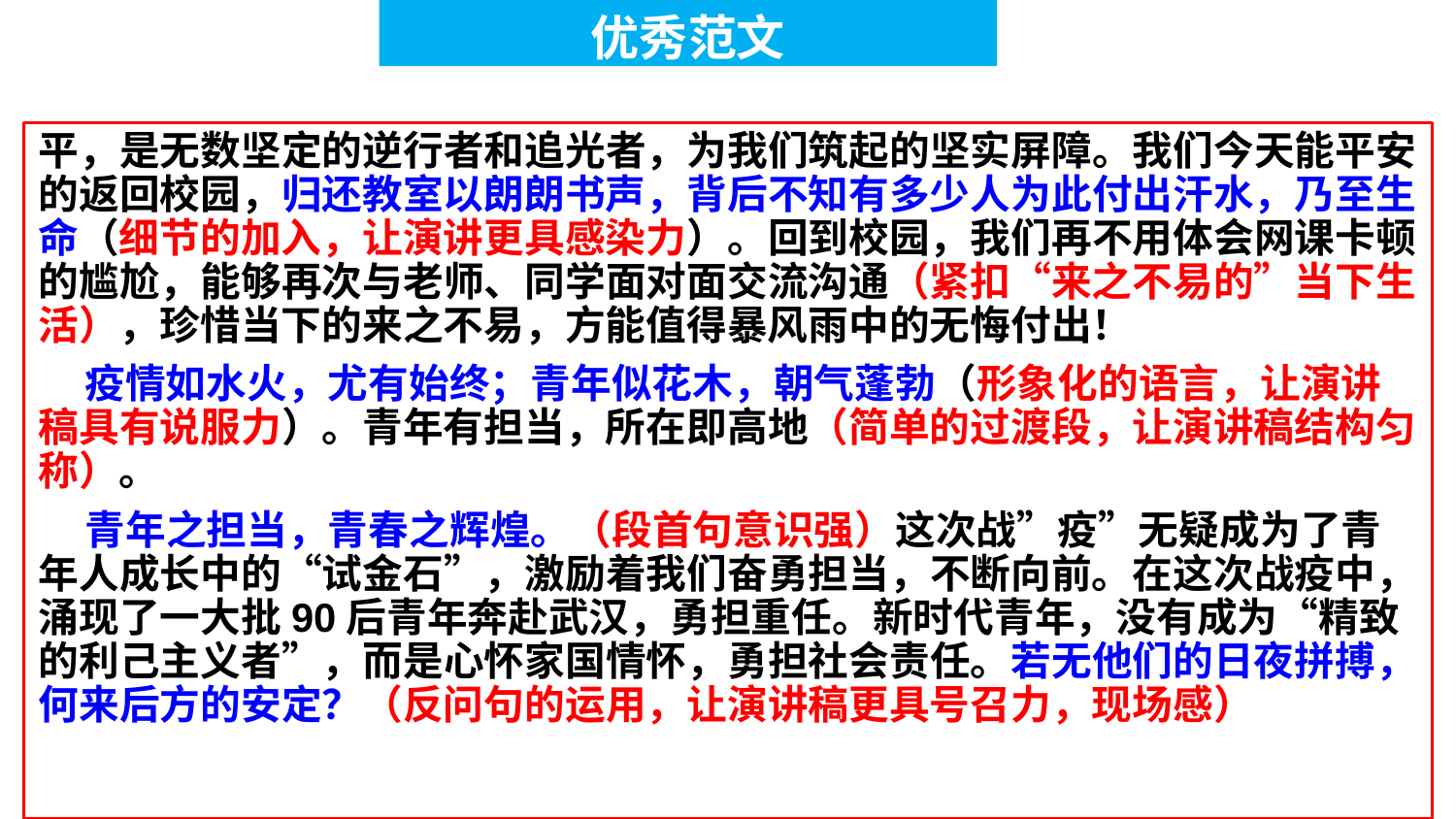

优秀范文
平，是无数坚定的逆行者和追光者，为我们筑起的坚实屏障。我们今天能平安的返回校园，归还教室以朗朗书声，背后不知有多少人为此付出汗水，乃至生命（细节的加入，让演讲更具感染力）。回到校园，我们再不用体会网课卡顿的尴尬，能够再次与老师、同学面对面交流沟通（紧扣“来之不易的”当下生活），珍惜当下的来之不易，方能值得暴风雨中的无悔付出！
    疫情如水火，尤有始终；青年似花木，朝气蓬勃（形象化的语言，让演讲稿具有说服力）。青年有担当，所在即高地（简单的过渡段，让演讲稿结构匀称）。
    青年之担当，青春之辉煌。（段首句意识强）这次战”疫”无疑成为了青年人成长中的“试金石”，激励着我们奋勇担当，不断向前。在这次战疫中，涌现了一大批90后青年奔赴武汉，勇担重任。新时代青年，没有成为“精致的利己主义者”，而是心怀家国情怀，勇担社会责任。若无他们的日夜拼搏，何来后方的安定？（反问句的运用，让演讲稿更具号召力，现场感）